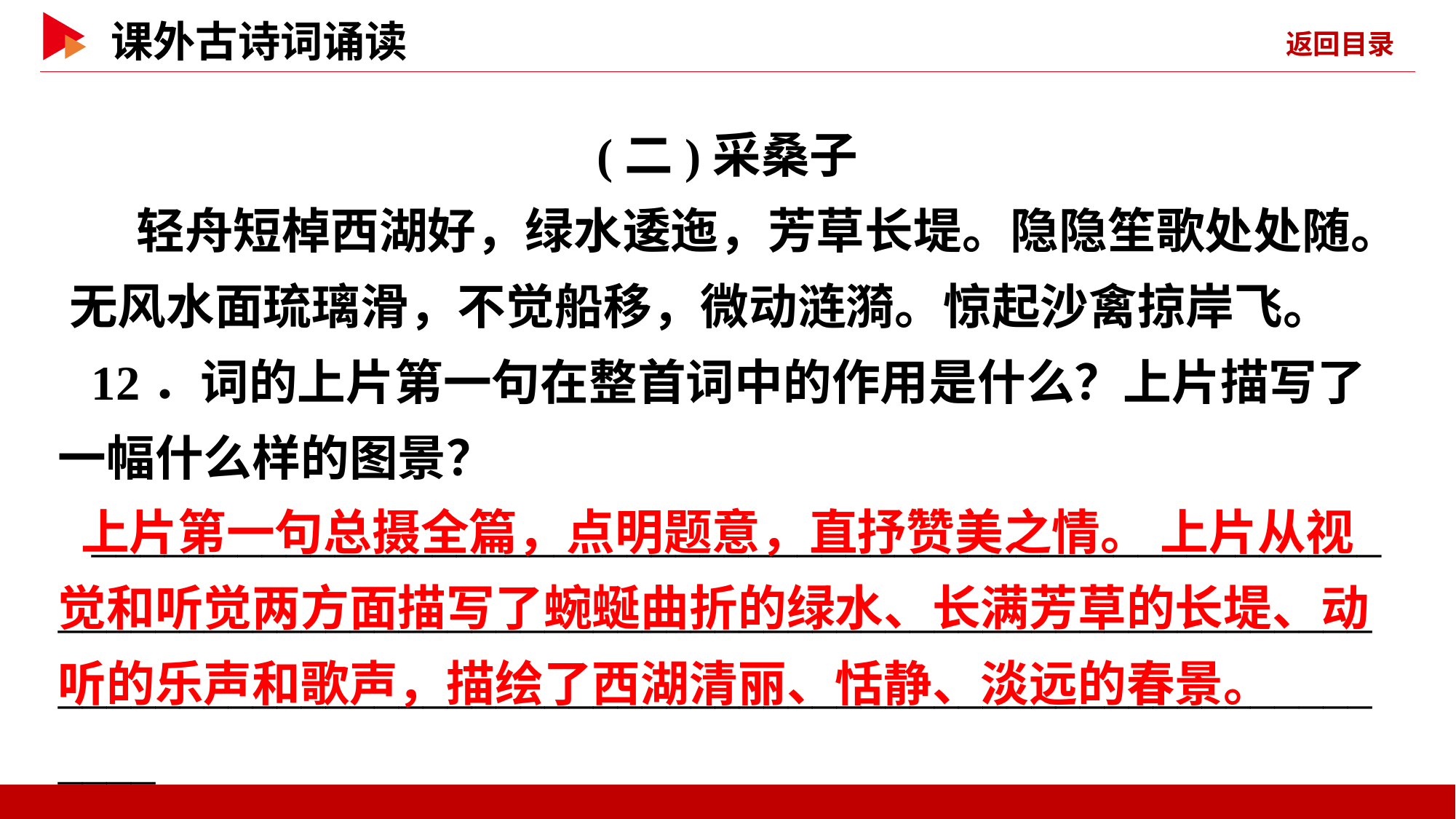

(二)采桑子
   轻舟短棹西湖好，绿水逶迤，芳草长堤。隐隐笙歌处处随。 无风水面琉璃滑，不觉船移，微动涟漪。惊起沙禽掠岸飞。
12．词的上片第一句在整首词中的作用是什么？上片描写了一幅什么样的图景？
_____________________________________________________________________________________________________________________________________________________________________
 上片第一句总摄全篇，点明题意，直抒赞美之情。 上片从视觉和听觉两方面描写了蜿蜒曲折的绿水、长满芳草的长堤、动听的乐声和歌声，描绘了西湖清丽、恬静、淡远的春景。